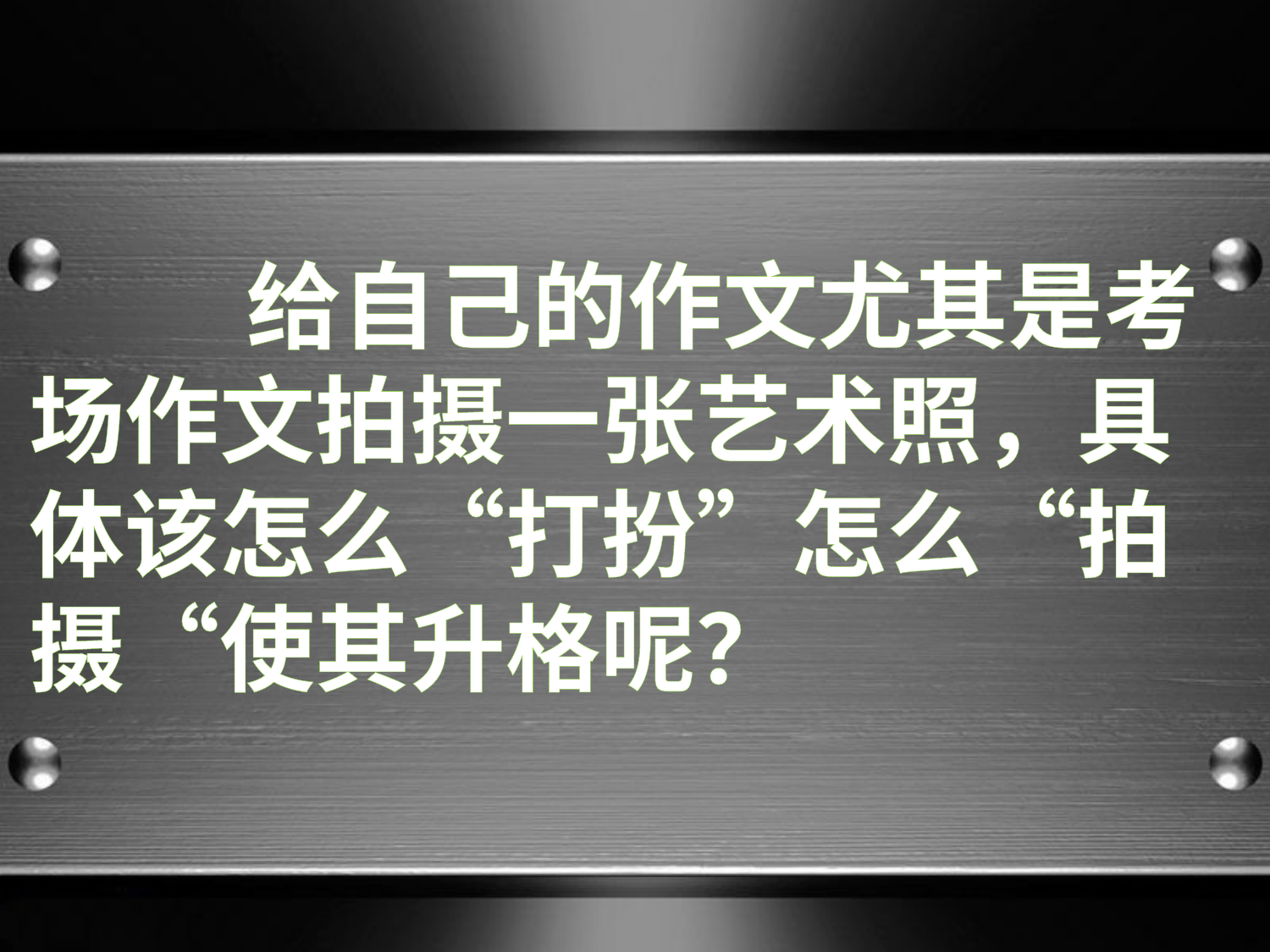

给自己的作文尤其是考
场作文拍摄一张艺术照，具
体该怎么“打扮”怎么“拍
摄“使其升格呢？